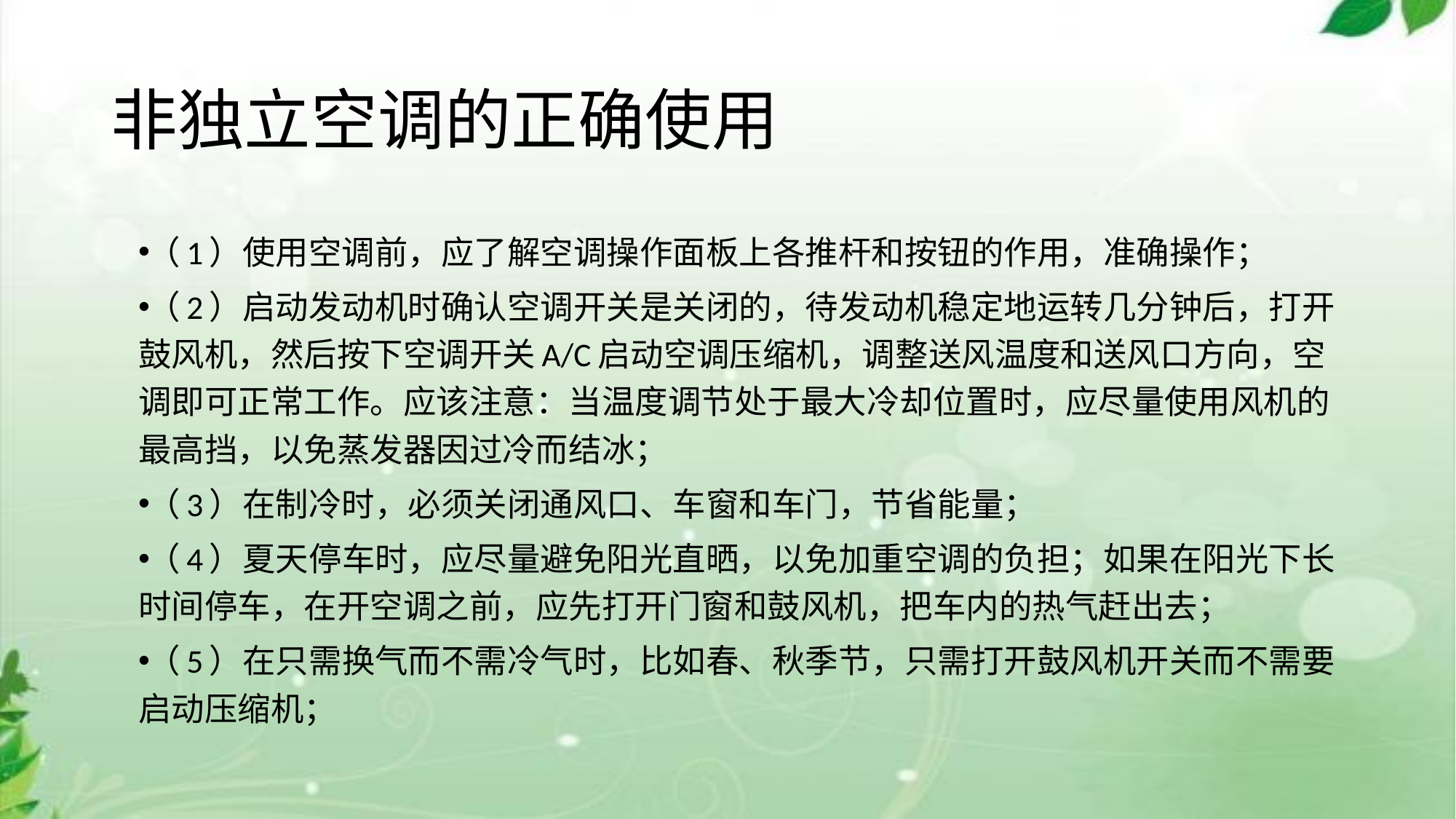

# 非独立空调的正确使用
（1）使用空调前，应了解空调操作面板上各推杆和按钮的作用，准确操作；
（2）启动发动机时确认空调开关是关闭的，待发动机稳定地运转几分钟后，打开鼓风机，然后按下空调开关A/C启动空调压缩机，调整送风温度和送风口方向，空调即可正常工作。应该注意：当温度调节处于最大冷却位置时，应尽量使用风机的最高挡，以免蒸发器因过冷而结冰；
（3）在制冷时，必须关闭通风口、车窗和车门，节省能量；
（4）夏天停车时，应尽量避免阳光直晒，以免加重空调的负担；如果在阳光下长时间停车，在开空调之前，应先打开门窗和鼓风机，把车内的热气赶出去；
（5）在只需换气而不需冷气时，比如春、秋季节，只需打开鼓风机开关而不需要启动压缩机；